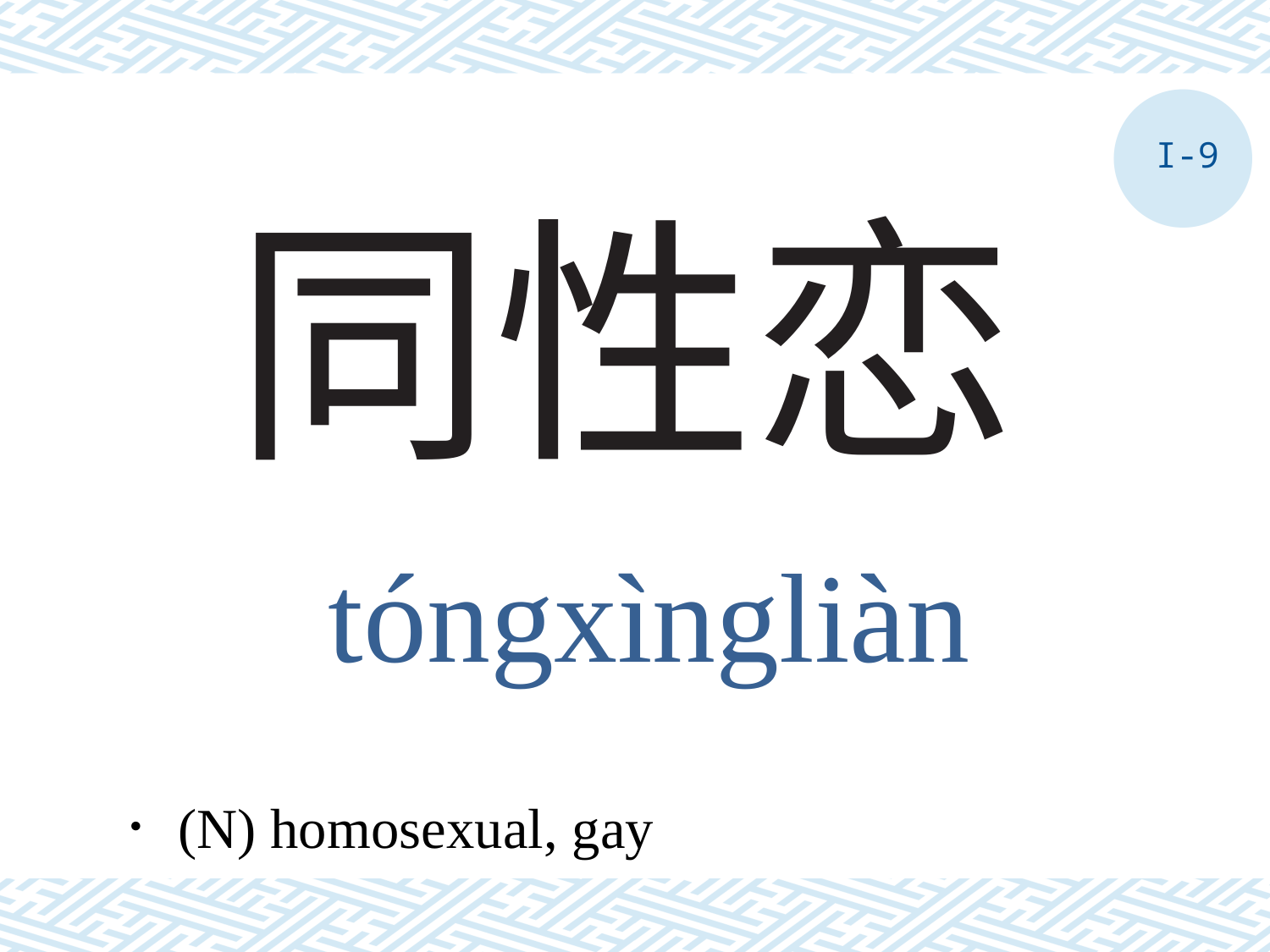

I-9

# 同性恋
tóngxìngliàn
．(N) homosexual, gay